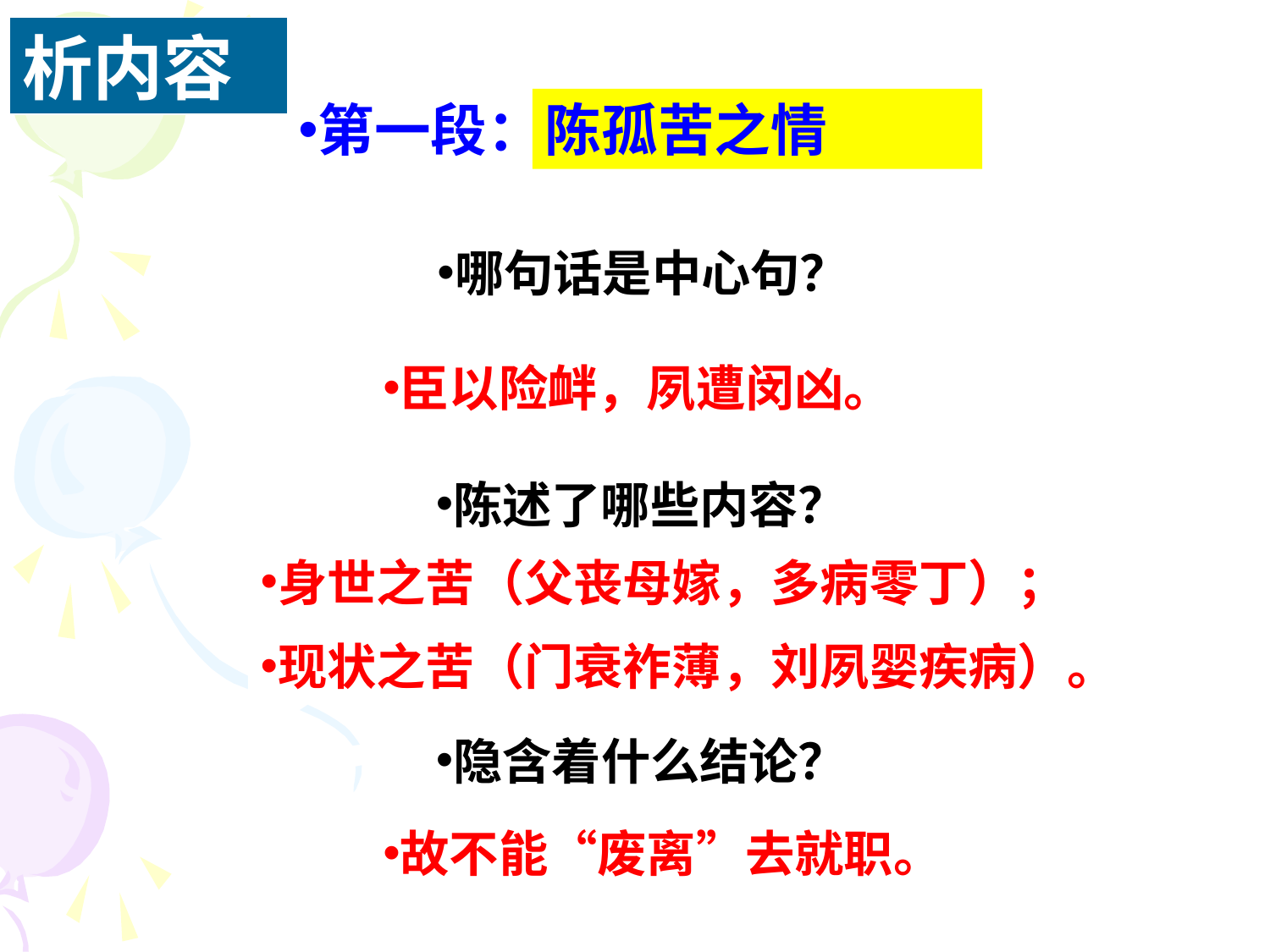

析内容
第一段：
陈孤苦之情
哪句话是中心句？
臣以险衅，夙遭闵凶。
陈述了哪些内容？
身世之苦（父丧母嫁，多病零丁）；
现状之苦（门衰祚薄，刘夙婴疾病）。
隐含着什么结论？
故不能“废离”去就职。